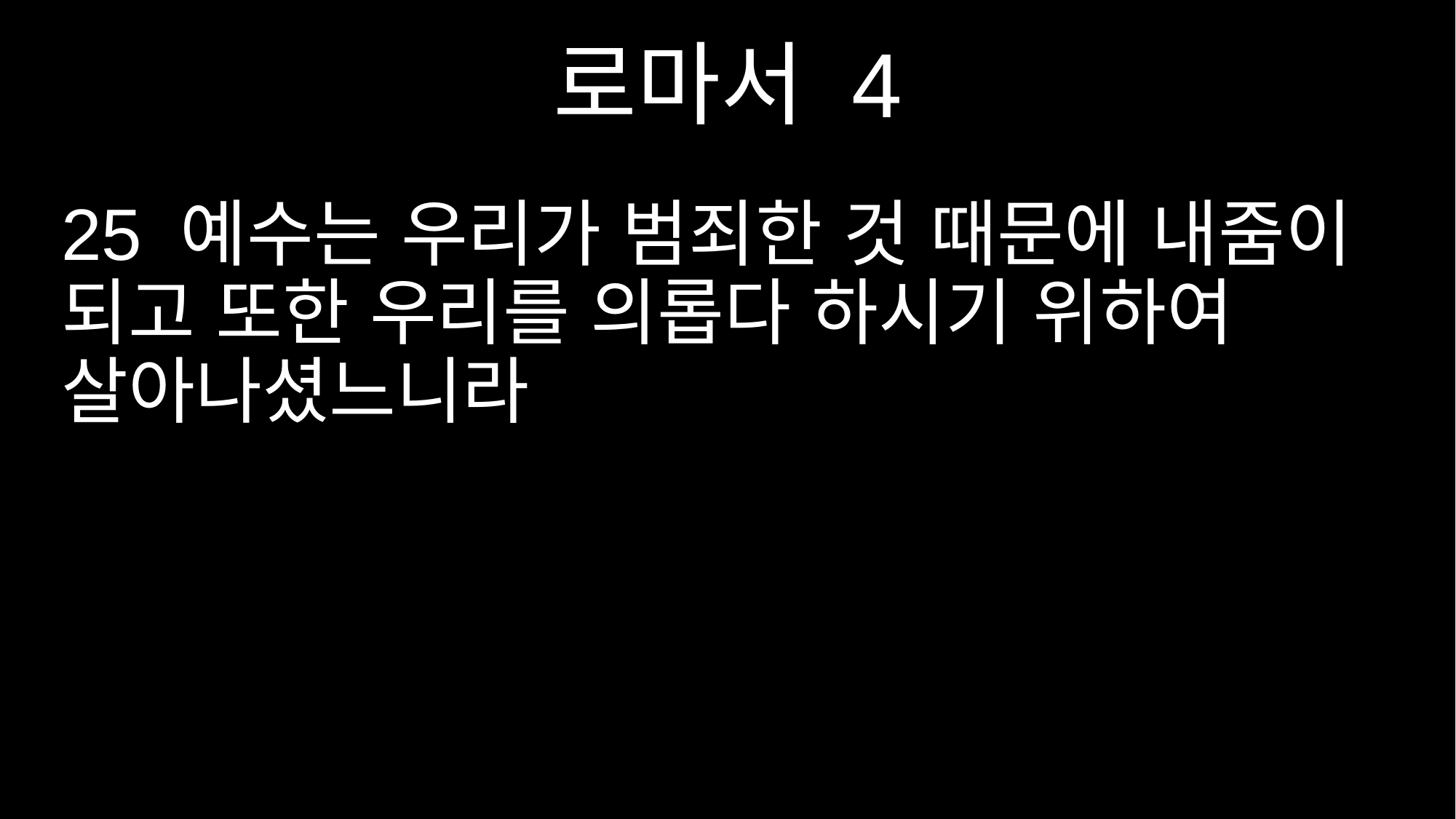

로마서 4
25 예수는 우리가 범죄한 것 때문에 내줌이 되고 또한 우리를 의롭다 하시기 위하여 살아나셨느니라